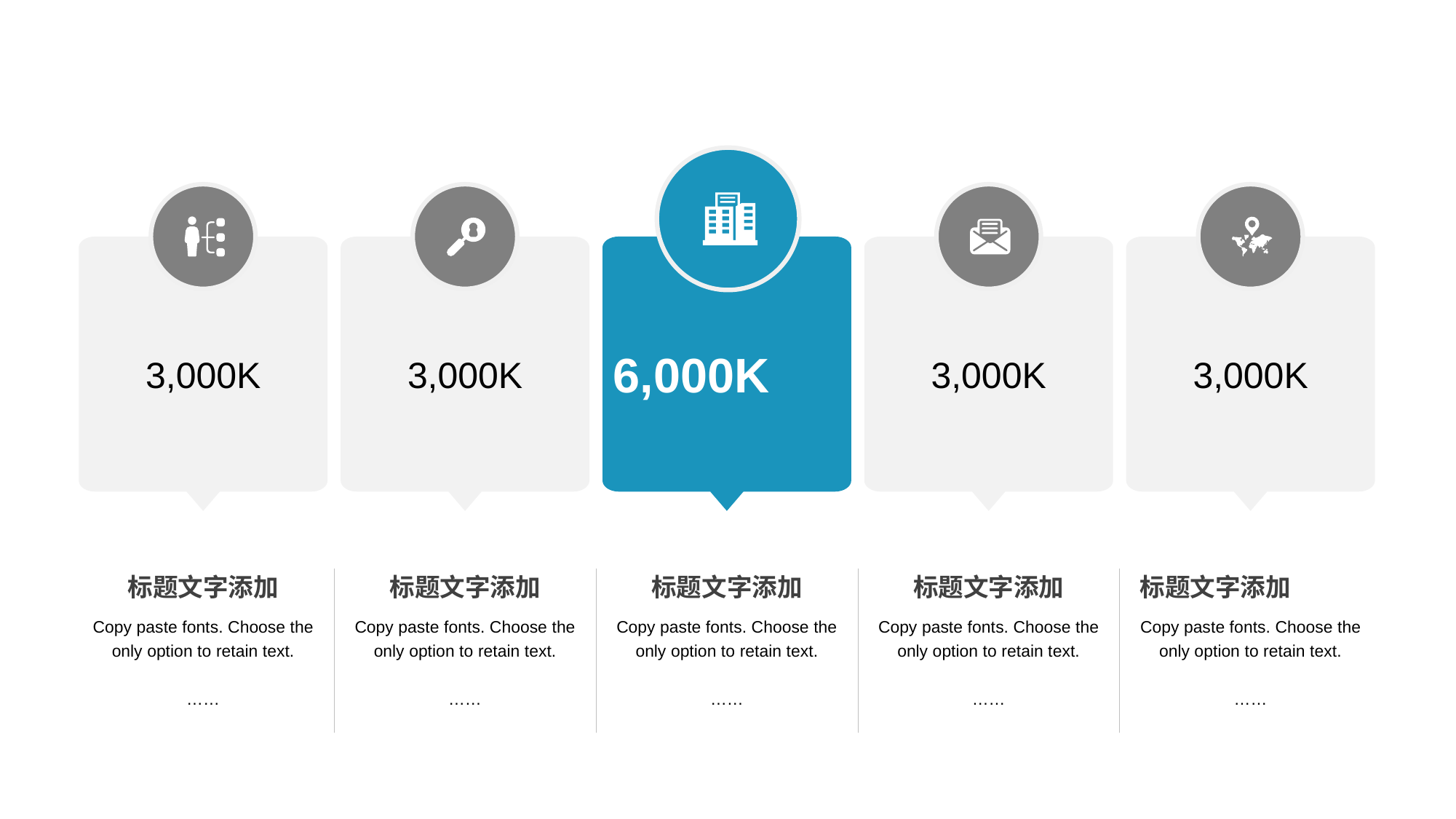

3,000K
3,000K
6,000K
3,000K
3,000K
标题文字添加
标题文字添加
标题文字添加
标题文字添加
标题文字添加
Copy paste fonts. Choose the only option to retain text.

……
Copy paste fonts. Choose the only option to retain text.

……
Copy paste fonts. Choose the only option to retain text.

……
Copy paste fonts. Choose the only option to retain text.

……
Copy paste fonts. Choose the only option to retain text.

……